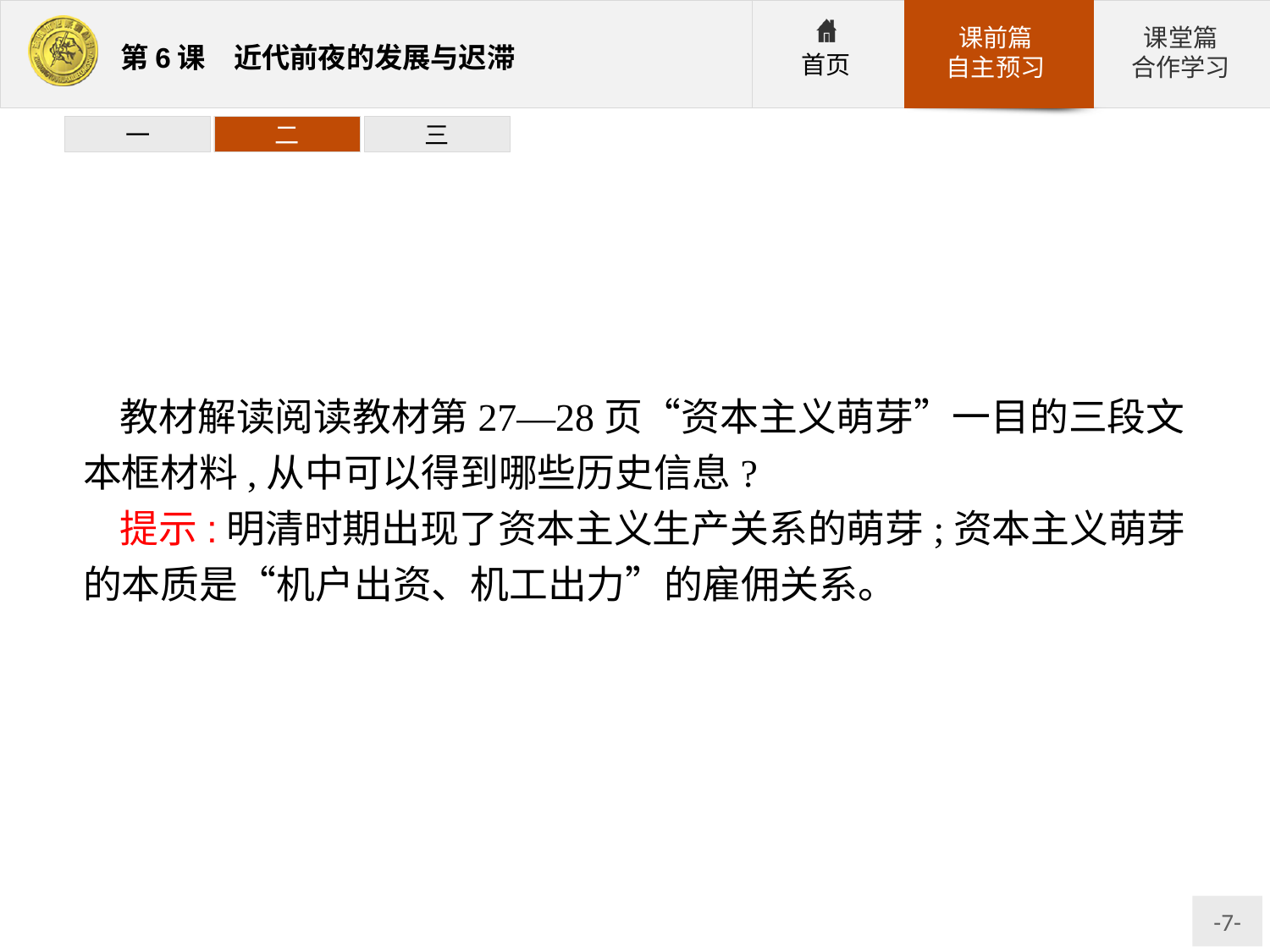

一
二
三
教材解读阅读教材第27—28页“资本主义萌芽”一目的三段文本框材料,从中可以得到哪些历史信息?
提示:明清时期出现了资本主义生产关系的萌芽;资本主义萌芽的本质是“机户出资、机工出力”的雇佣关系。